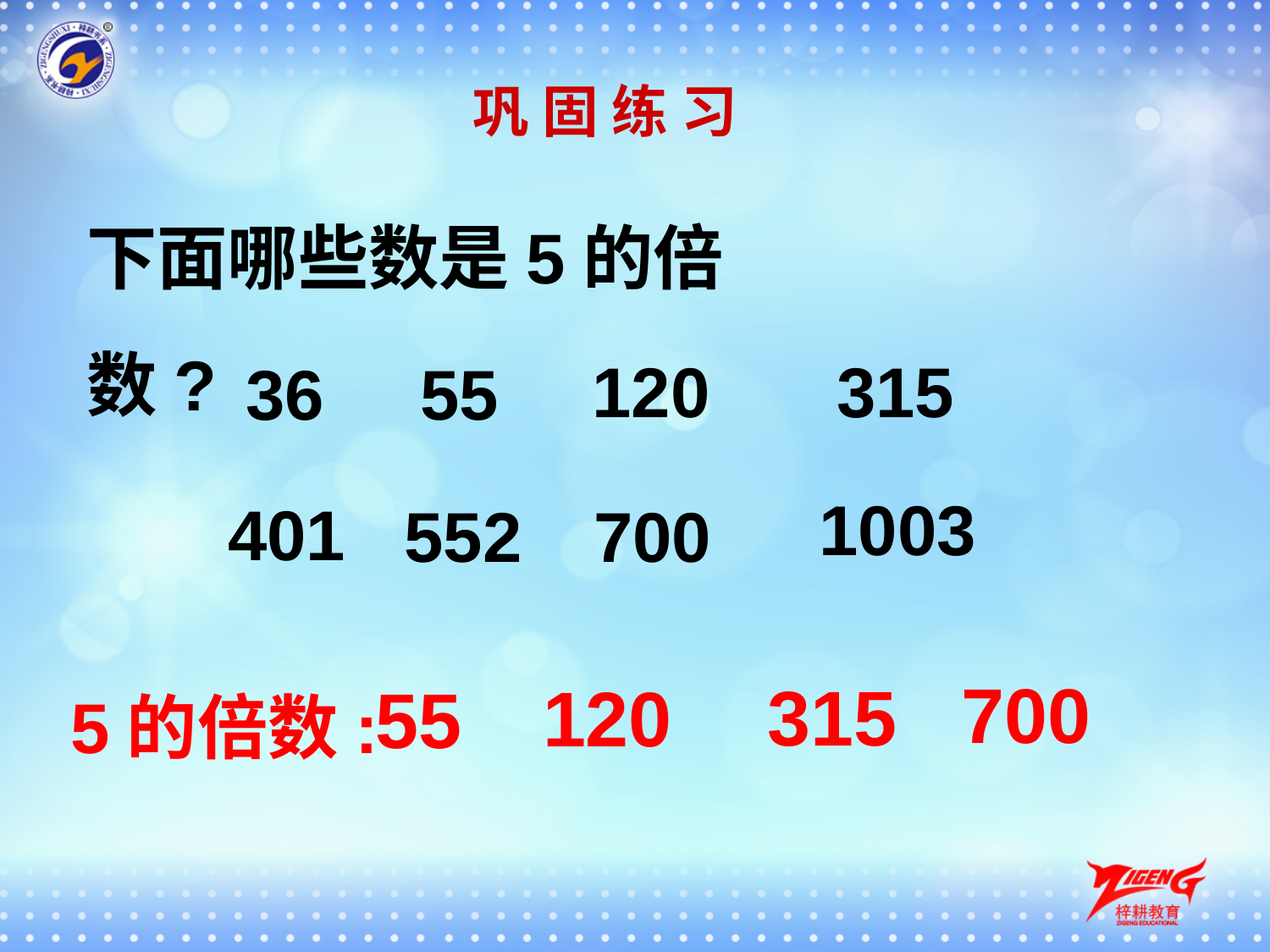

巩 固 练 习
下面哪些数是5的倍数?
315
120
36
55
1003
401
552
700
5的倍数:
700
315
120
55